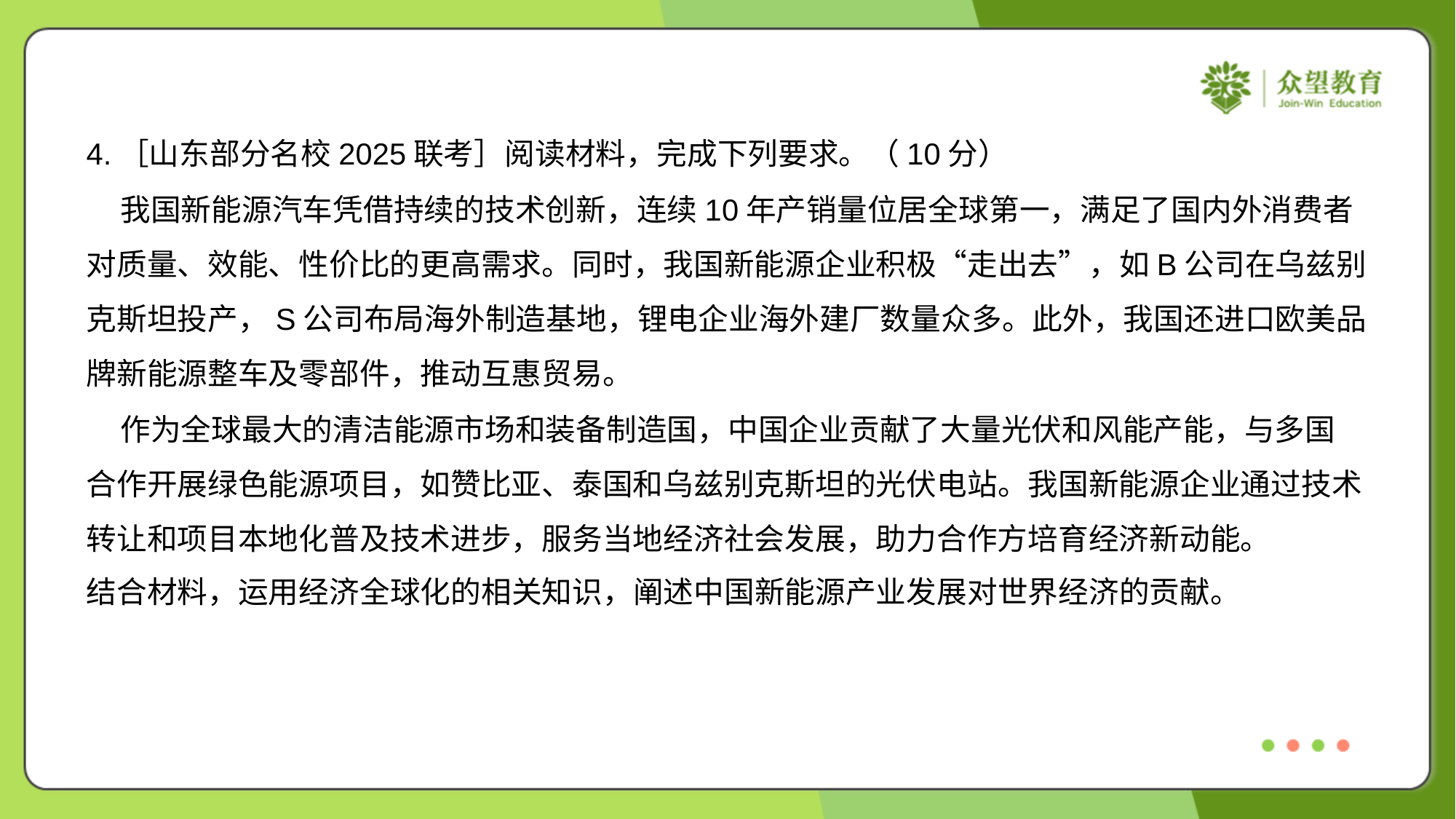

4.［山东部分名校2025联考］阅读材料，完成下列要求。（10分）
    我国新能源汽车凭借持续的技术创新，连续10年产销量位居全球第一，满足了国内外消费者
对质量、效能、性价比的更高需求。同时，我国新能源企业积极“走出去”，如B公司在乌兹别
克斯坦投产，S公司布局海外制造基地，锂电企业海外建厂数量众多。此外，我国还进口欧美品
牌新能源整车及零部件，推动互惠贸易。
    作为全球最大的清洁能源市场和装备制造国，中国企业贡献了大量光伏和风能产能，与多国
合作开展绿色能源项目，如赞比亚、泰国和乌兹别克斯坦的光伏电站。我国新能源企业通过技术
转让和项目本地化普及技术进步，服务当地经济社会发展，助力合作方培育经济新动能。
结合材料，运用经济全球化的相关知识，阐述中国新能源产业发展对世界经济的贡献。